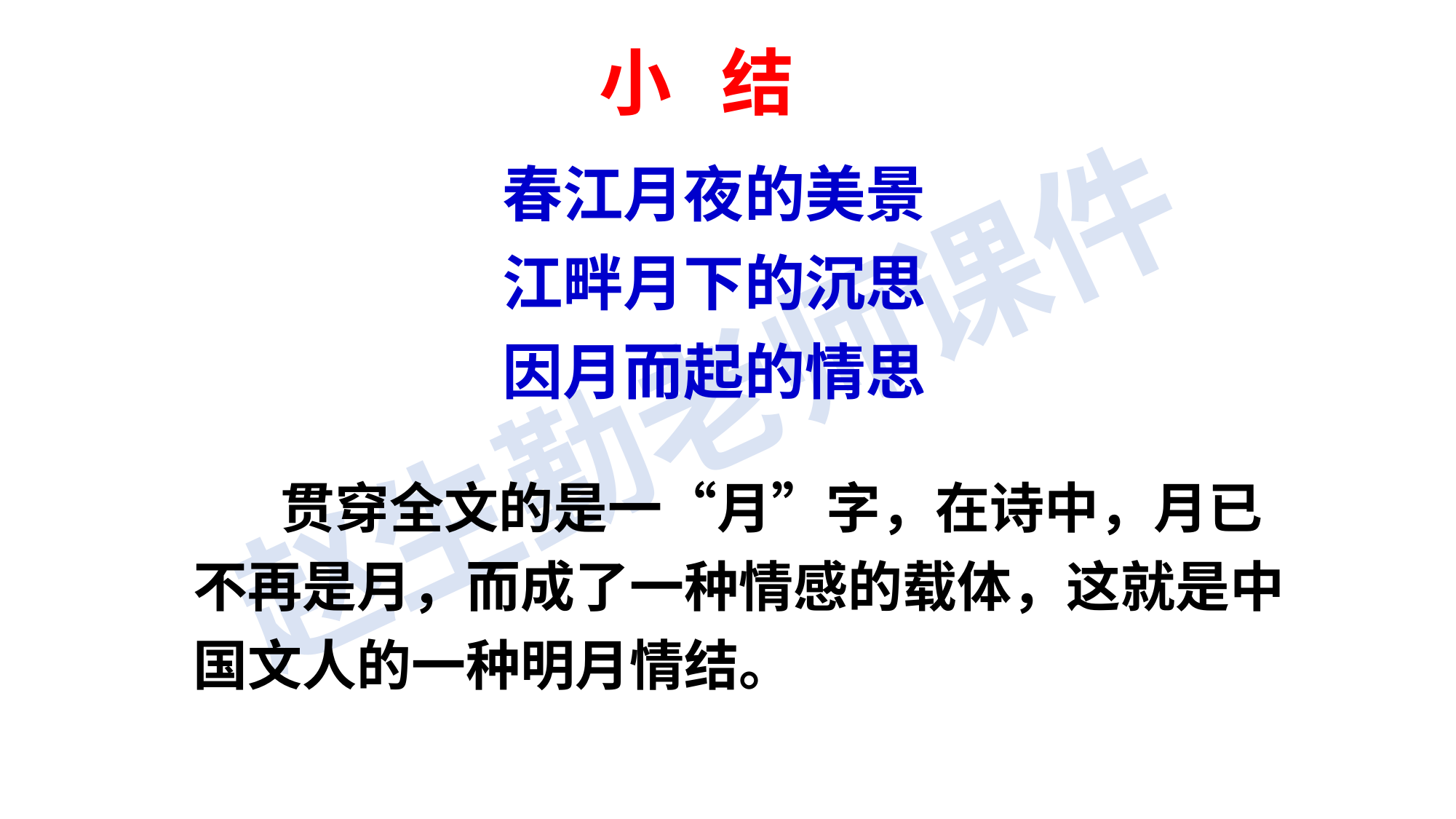

小   结
春江月夜的美景
江畔月下的沉思
因月而起的情思
      贯穿全文的是一“月”字，在诗中，月已不再是月，而成了一种情感的载体，这就是中国文人的一种明月情结。